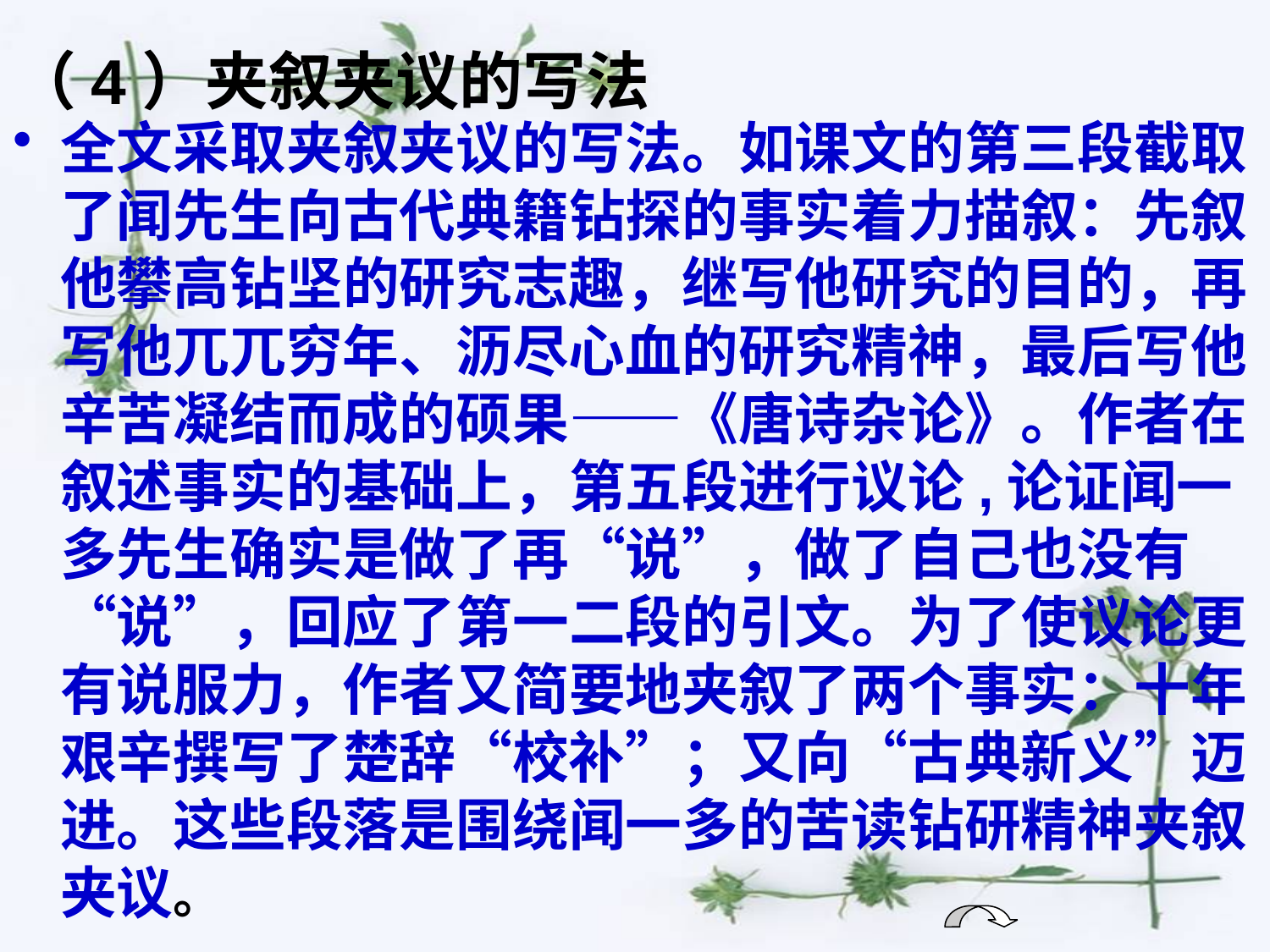

（4）夹叙夹议的写法
全文采取夹叙夹议的写法。如课文的第三段截取了闻先生向古代典籍钻探的事实着力描叙：先叙他攀高钻坚的研究志趣，继写他研究的目的，再写他兀兀穷年、沥尽心血的研究精神，最后写他辛苦凝结而成的硕果——《唐诗杂论》。作者在叙述事实的基础上，第五段进行议论,论证闻一多先生确实是做了再“说”，做了自己也没有“说”，回应了第一二段的引文。为了使议论更有说服力，作者又简要地夹叙了两个事实：十年艰辛撰写了楚辞“校补”；又向“古典新义”迈进。这些段落是围绕闻一多的苦读钻研精神夹叙夹议。